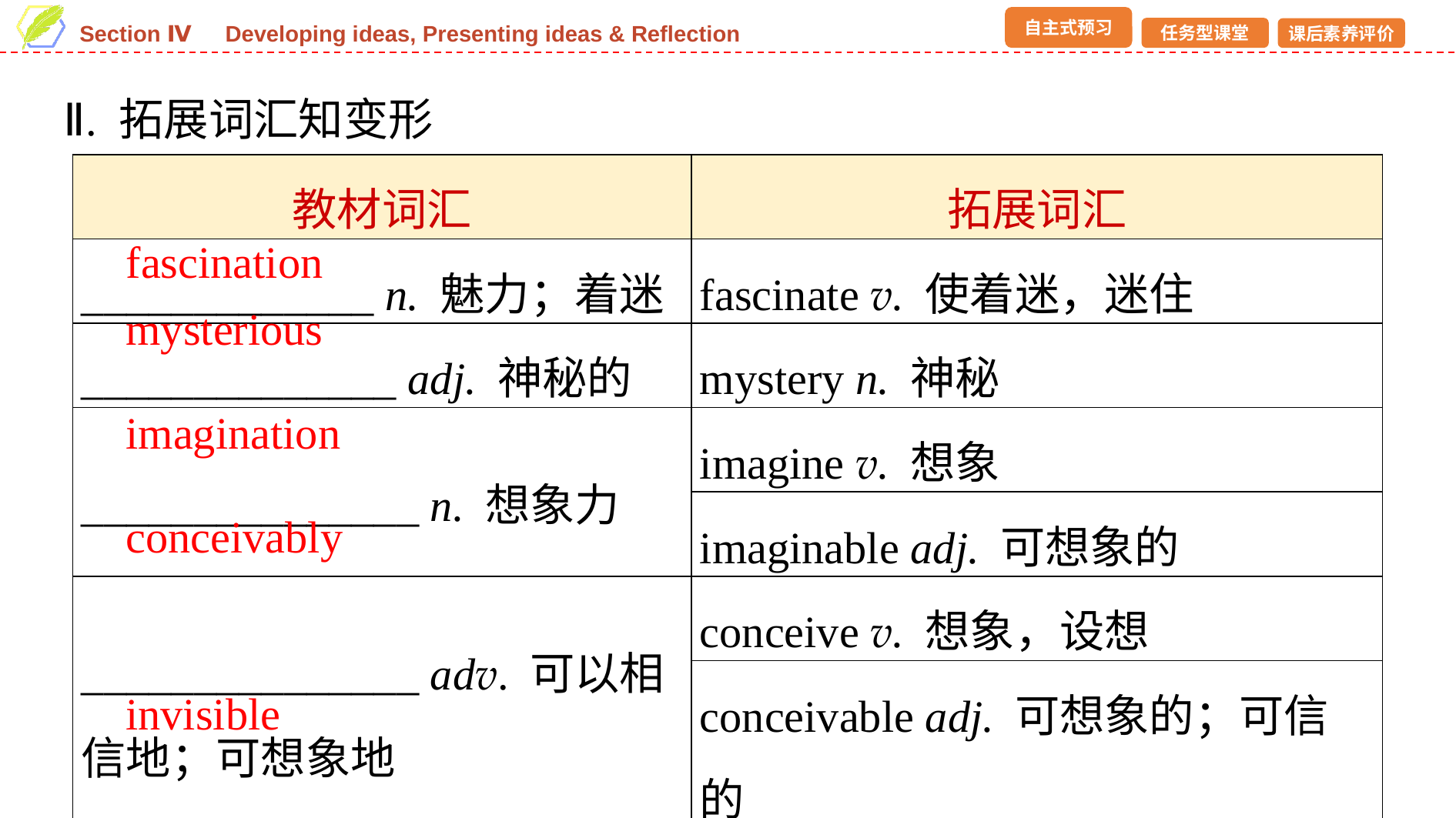

Ⅱ. 拓展词汇知变形
| 教材词汇 | 拓展词汇 |
| --- | --- |
| \_\_\_\_\_\_\_\_\_\_\_\_\_ n. 魅力；着迷 | fascinate v. 使着迷，迷住 |
| \_\_\_\_\_\_\_\_\_\_\_\_\_\_ adj. 神秘的 | mystery n. 神秘 |
| \_\_\_\_\_\_\_\_\_\_\_\_\_\_\_ n. 想象力 | imagine v. 想象 |
|  | imaginable adj. 可想象的 |
| \_\_\_\_\_\_\_\_\_\_\_\_\_\_\_ adv. 可以相信地；可想象地 | conceive v. 想象，设想 |
|  | conceivable adj. 可想象的；可信的 |
| \_\_\_\_\_\_\_\_\_\_\_\_ adj. 看不见的 | visible adj. 看得见的 |
|  | visibly adv. 看得见地 |
fascination
mysterious
imagination
conceivably
invisible